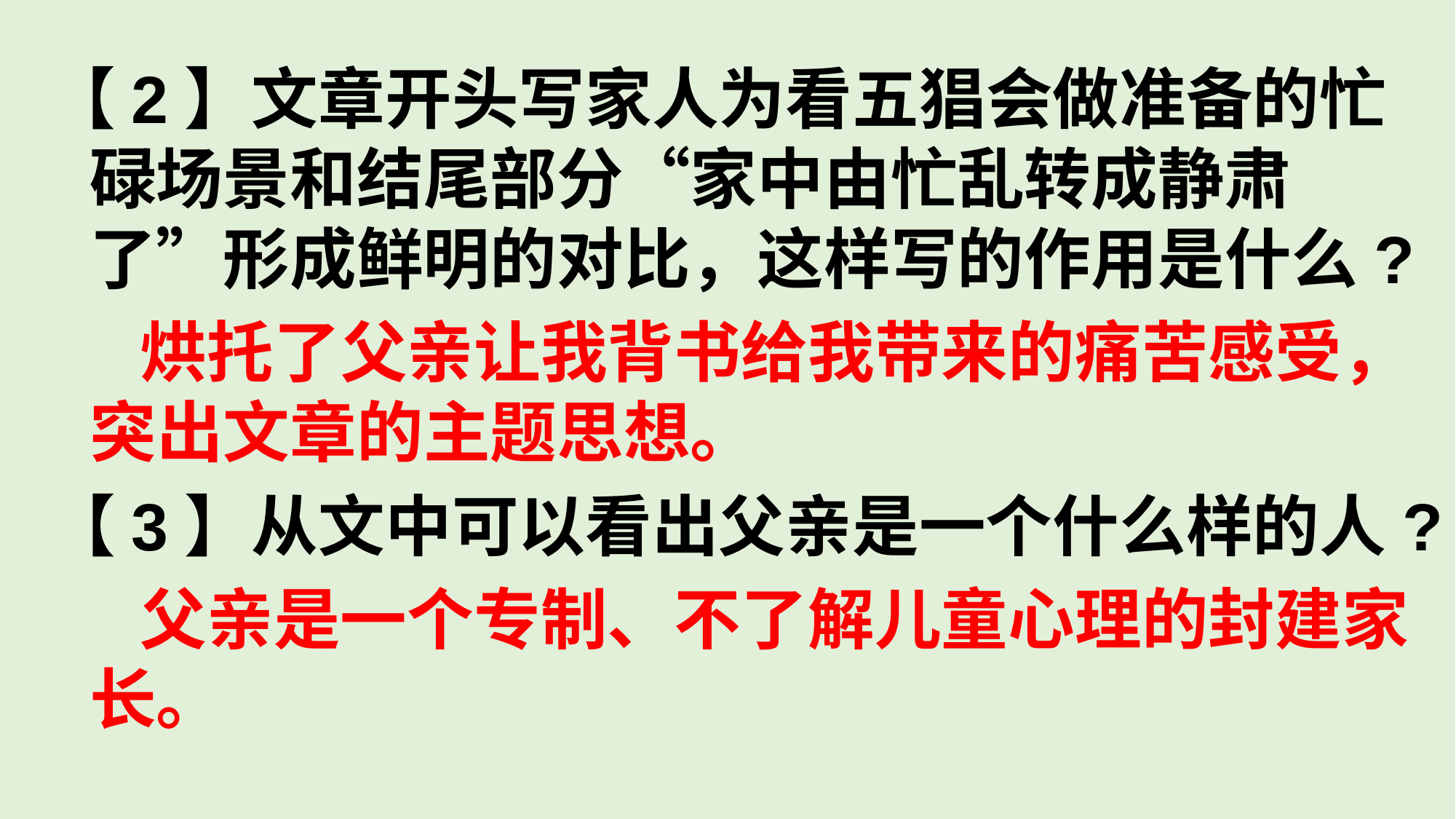

#
【2】文章开头写家人为看五猖会做准备的忙碌场景和结尾部分“家中由忙乱转成静肃了”形成鲜明的对比，这样写的作用是什么?
     烘托了父亲让我背书给我带来的痛苦感受，突出文章的主题思想。
【3】从文中可以看出父亲是一个什么样的人?
     父亲是一个专制、不了解儿童心理的封建家长。